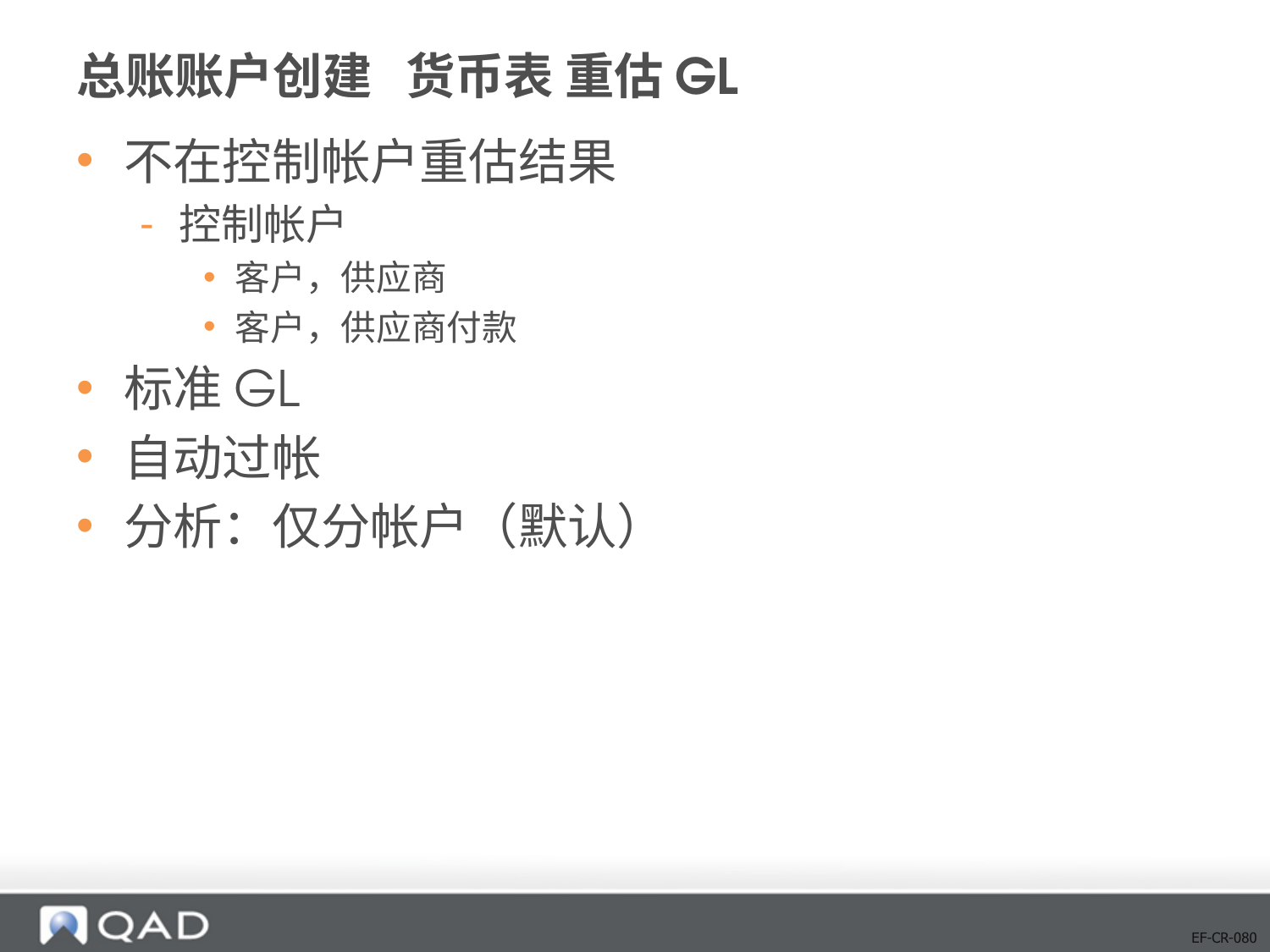

# 总账账户创建   货币表 重估GL
不在控制帐户重估结果
控制帐户
客户，供应商
客户，供应商付款
标准GL
自动过帐
分析：仅分帐户（默认）
EF-CR-080